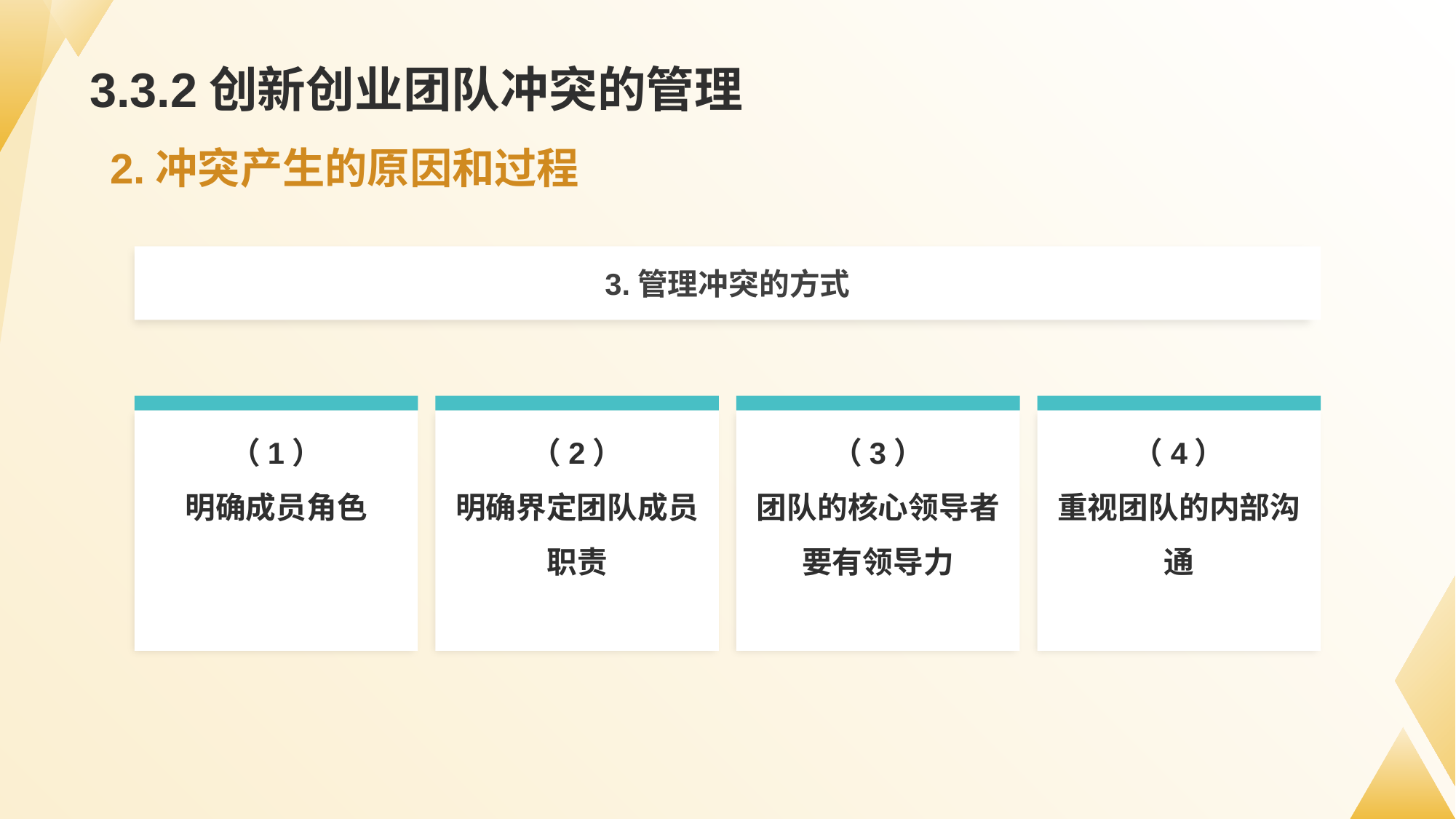

# 3.3.2创新创业团队冲突的管理
2.冲突产生的原因和过程
3.管理冲突的方式

（1）
明确成员角色

（2）
明确界定团队成员职责

（3）
团队的核心领导者要有领导力

（4）
重视团队的内部沟通